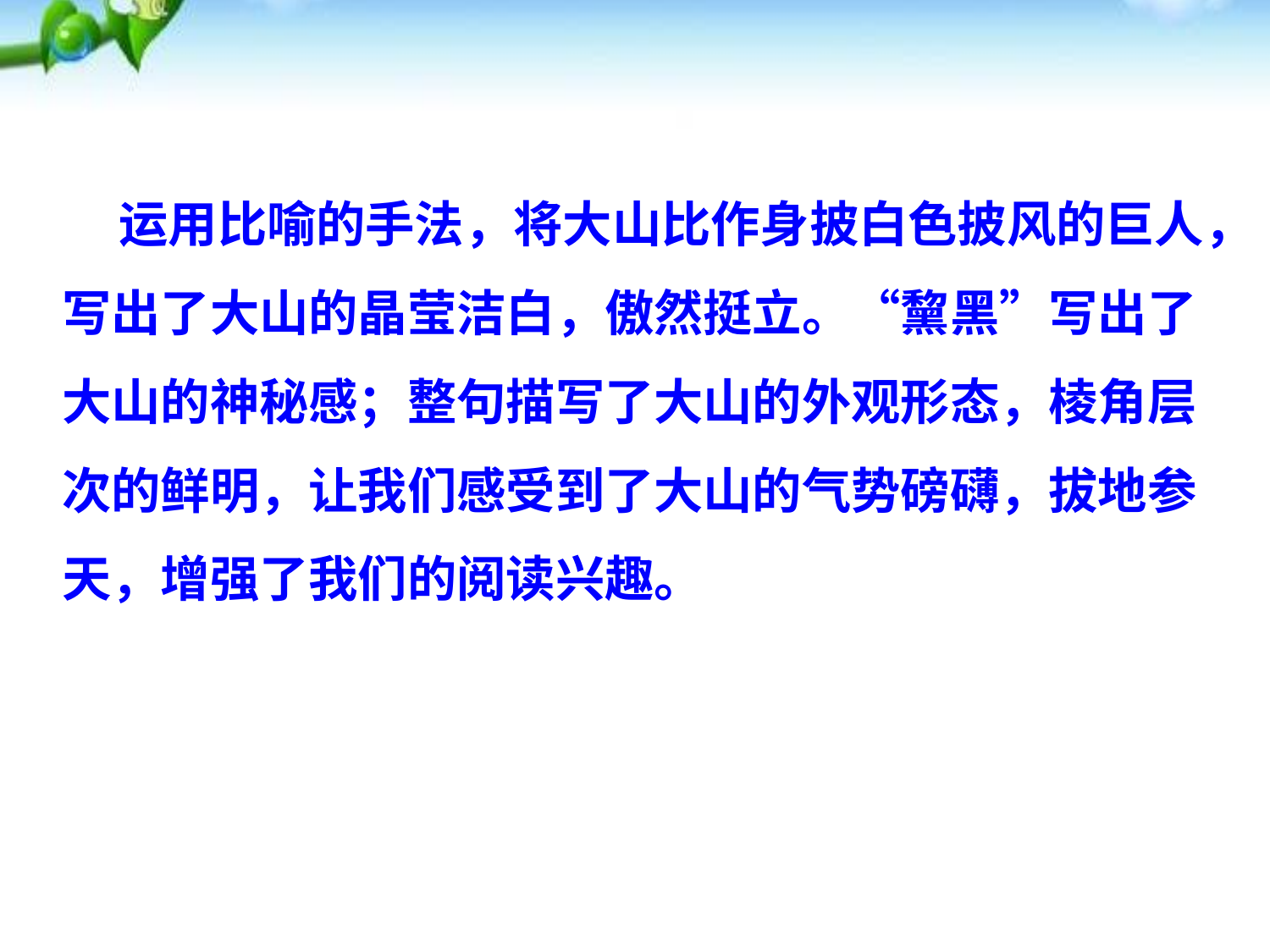

运用比喻的手法，将大山比作身披白色披风的巨人，写出了大山的晶莹洁白，傲然挺立。“黧黑”写出了大山的神秘感；整句描写了大山的外观形态，棱角层次的鲜明，让我们感受到了大山的气势磅礴，拔地参天，增强了我们的阅读兴趣。